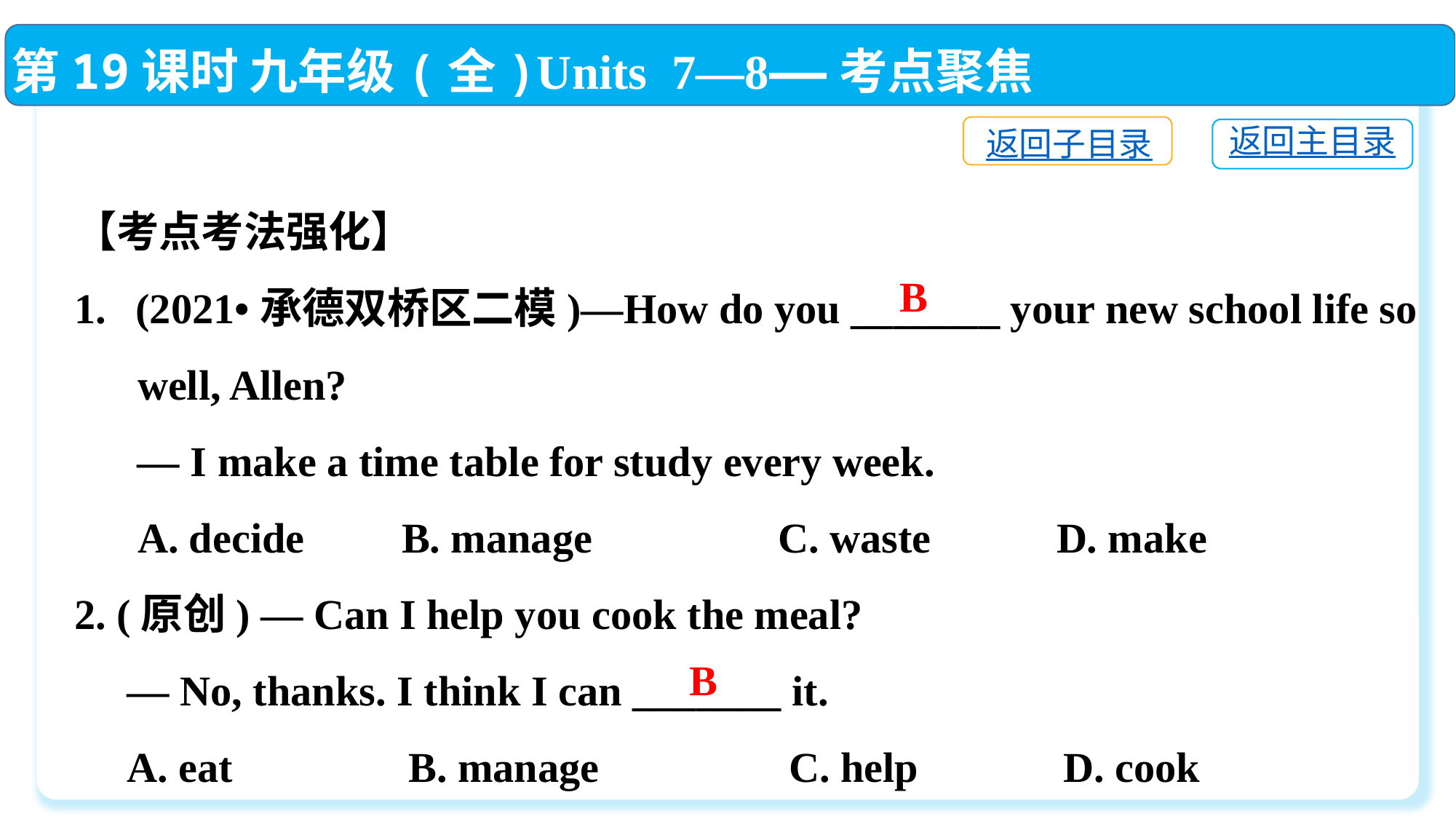

第19课时 九年级(全)Units  7—8——考点聚焦

返回子目录
返回主目录
【考点考法强化】
(2021•承德双桥区二模)—How do you _______ your new school life so
      well, Allen?
      — I make a time table for study every week.
      A. decide　 	B. manage	               C. waste　　	D. make
2. (原创) — Can I help you cook the meal?
     — No, thanks. I think I can _______ it.
     A. eat	           B. manage                  C. help	           D. cook

B
B